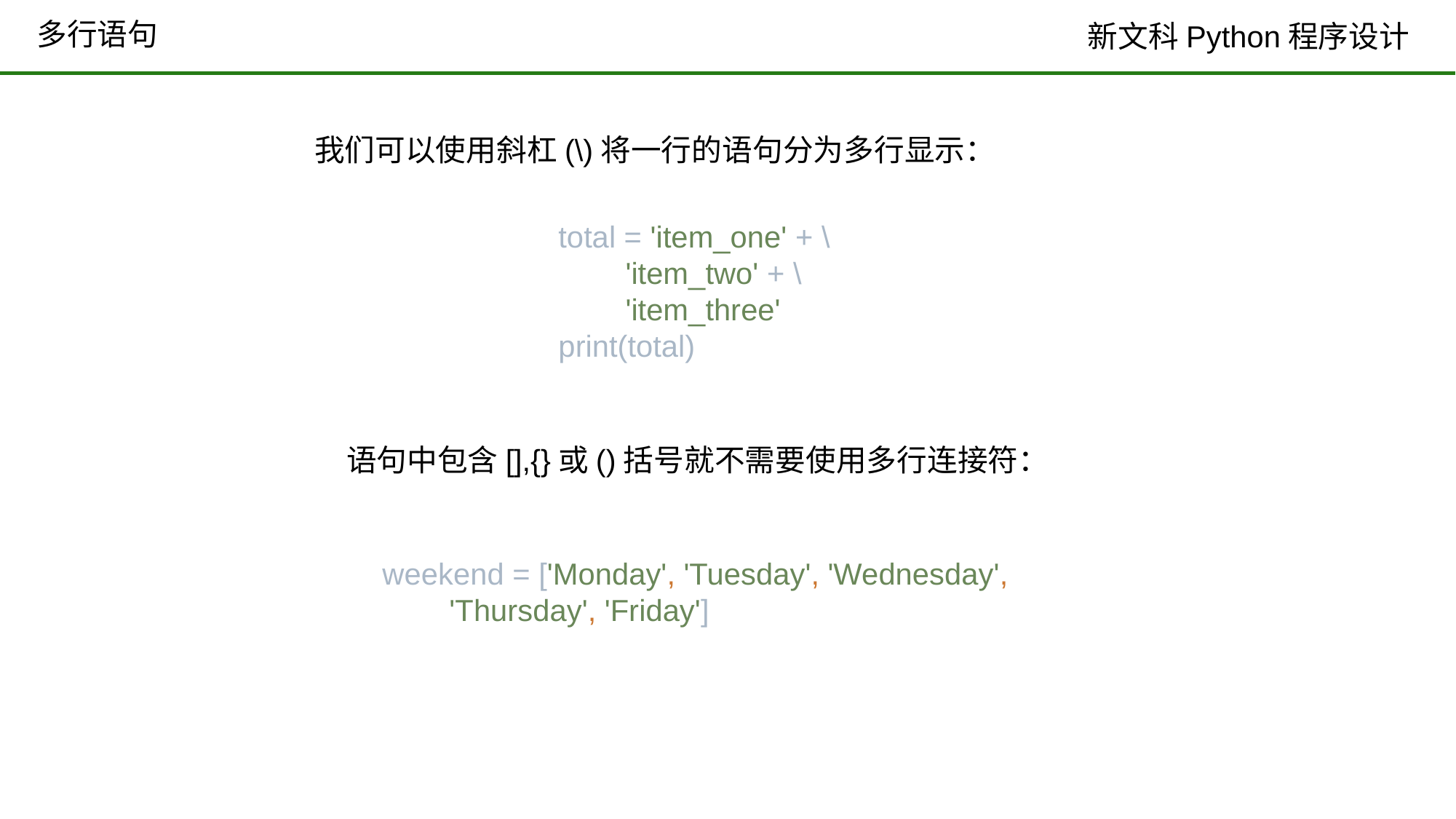

# 多行语句
我们可以使用斜杠(\)将一行的语句分为多行显示：
total = 'item_one' + \
        'item_two' + \
        'item_three'
print(total)
语句中包含[],{}或()括号就不需要使用多行连接符：
weekend = ['Monday', 'Tuesday', 'Wednesday',
        'Thursday', 'Friday']